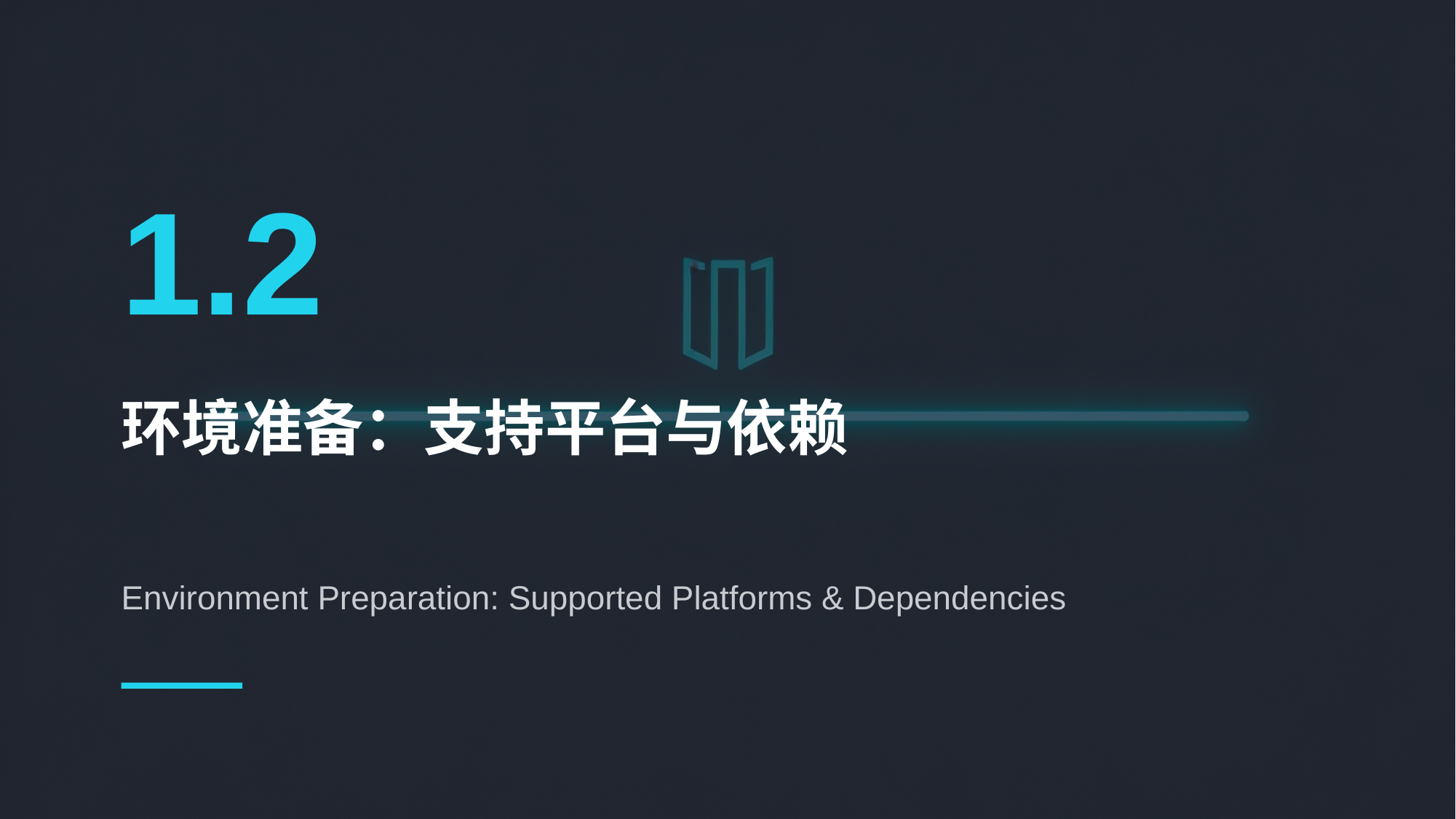

1.2
环境准备：支持平台与依赖
Environment Preparation: Supported Platforms & Dependencies